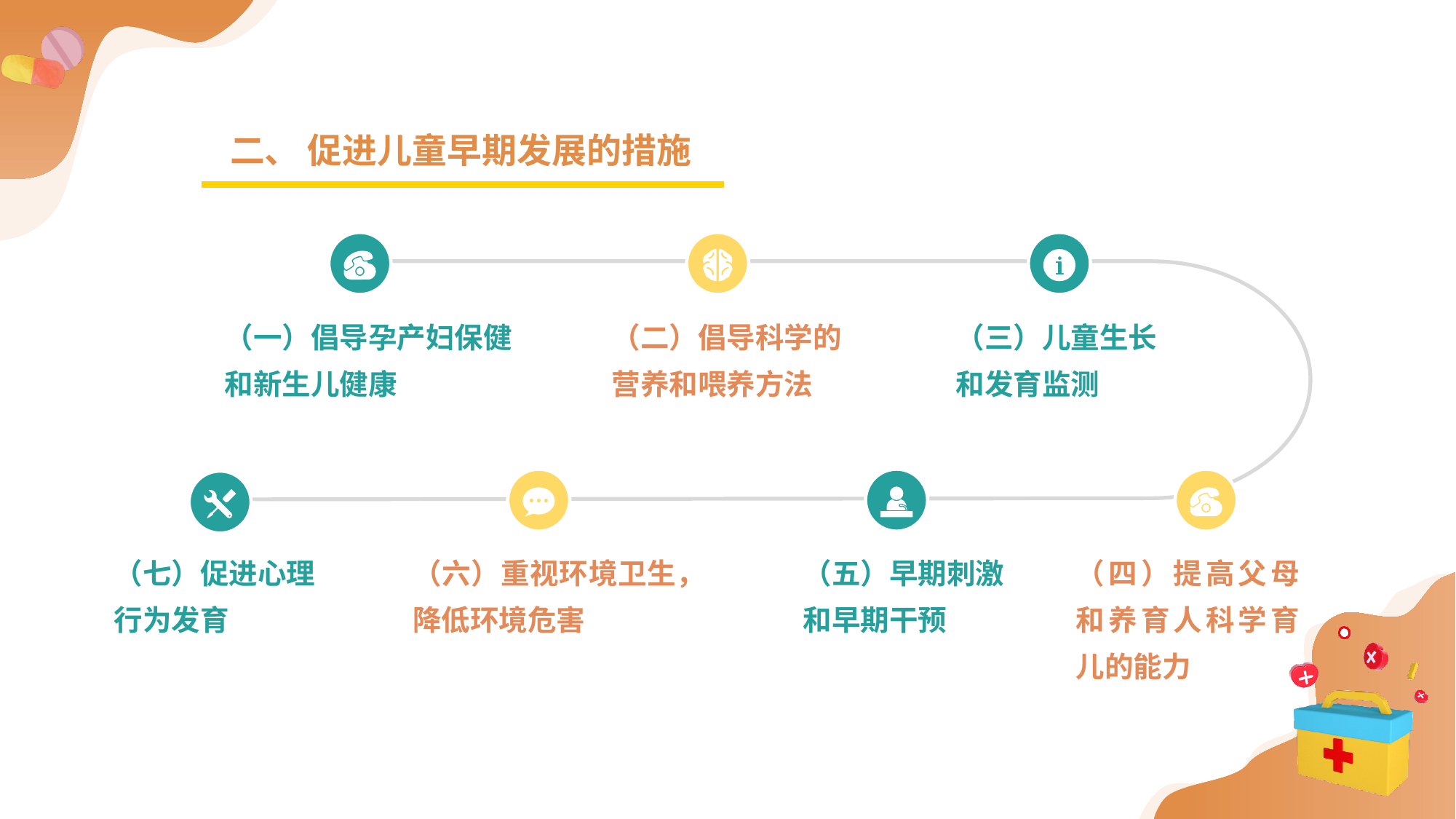

二、 促进儿童早期发展的措施

（一）倡导孕产妇保健
和新生儿健康
（二）倡导科学的
营养和喂养方法
（三）儿童生长
和发育监测

（七）促进心理
行为发育
（六）重视环境卫生，降低环境危害
（五）早期刺激
和早期干预
（四）提高父母和养育人科学育儿的能力